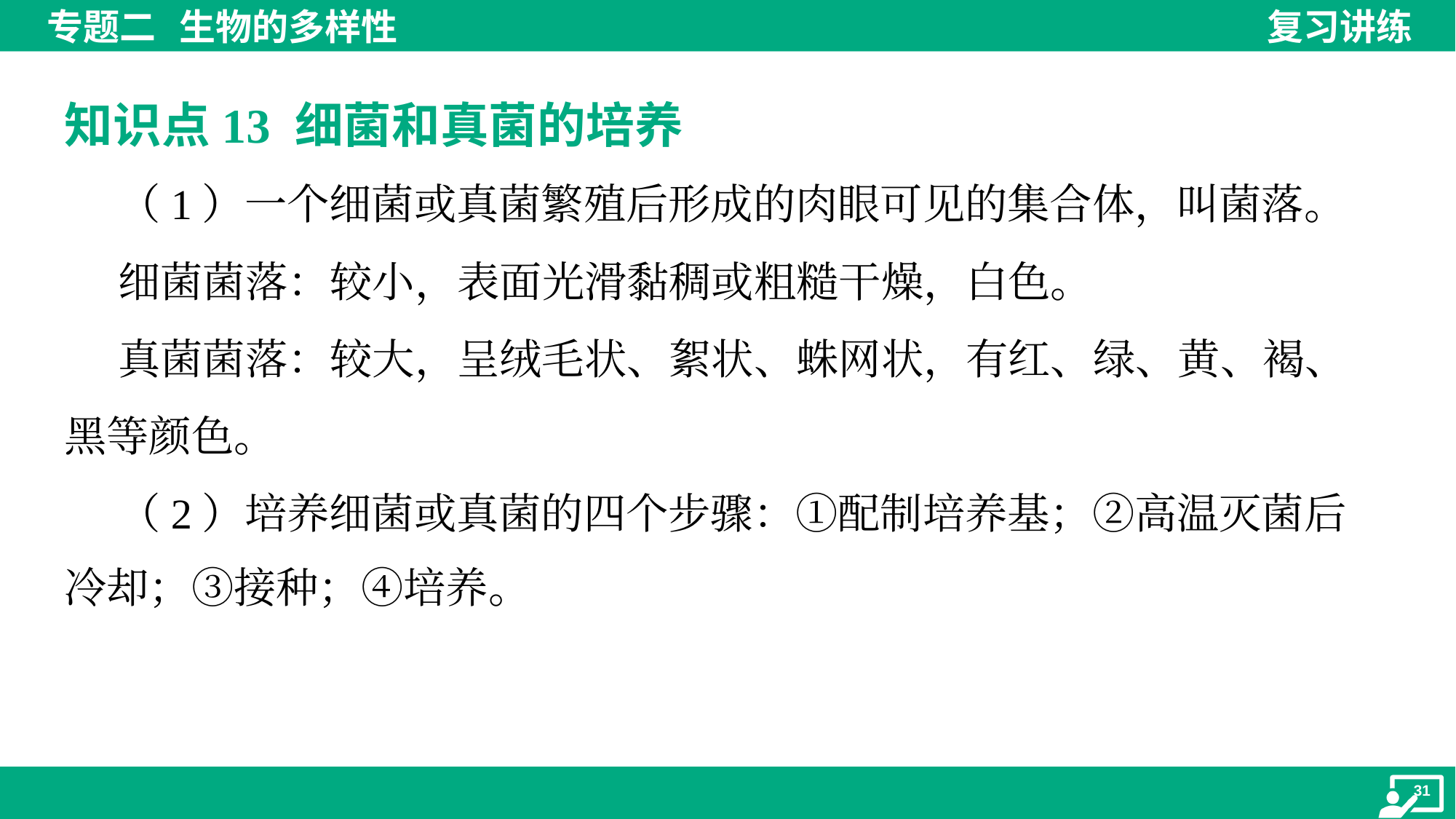

知识点13 细菌和真菌的培养
    （1）一个细菌或真菌繁殖后形成的肉眼可见的集合体，叫菌落。
    细菌菌落：较小，表面光滑黏稠或粗糙干燥，白色。
    真菌菌落：较大，呈绒毛状、絮状、蛛网状，有红、绿、黄、褐、
黑等颜色。
    （2）培养细菌或真菌的四个步骤：①配制培养基；②高温灭菌后
冷却；③接种；④培养。